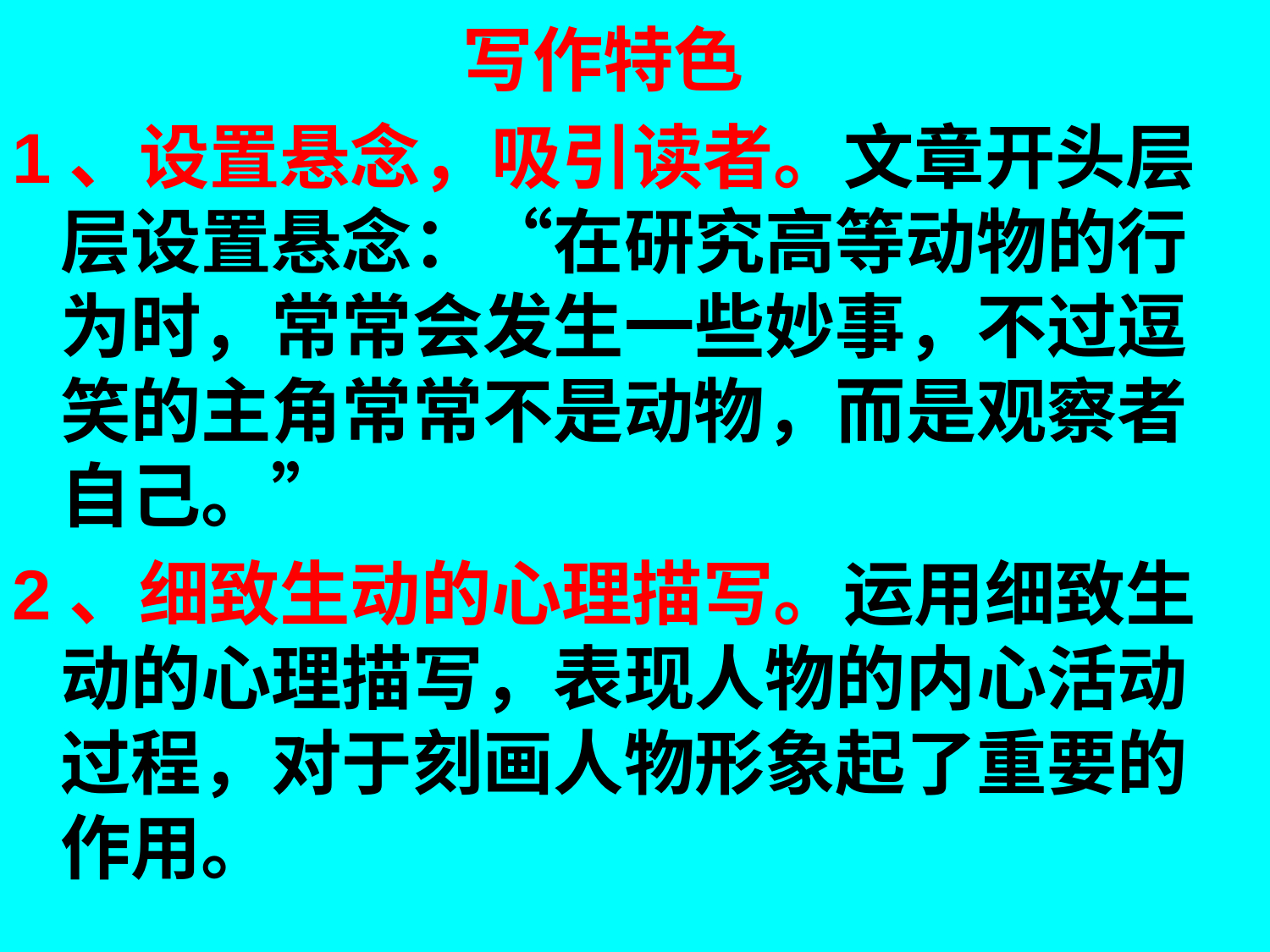

# 写作特色
1、设置悬念，吸引读者。文章开头层层设置悬念：“在研究高等动物的行为时，常常会发生一些妙事，不过逗笑的主角常常不是动物，而是观察者自己。”
2、细致生动的心理描写。运用细致生动的心理描写，表现人物的内心活动过程，对于刻画人物形象起了重要的作用。